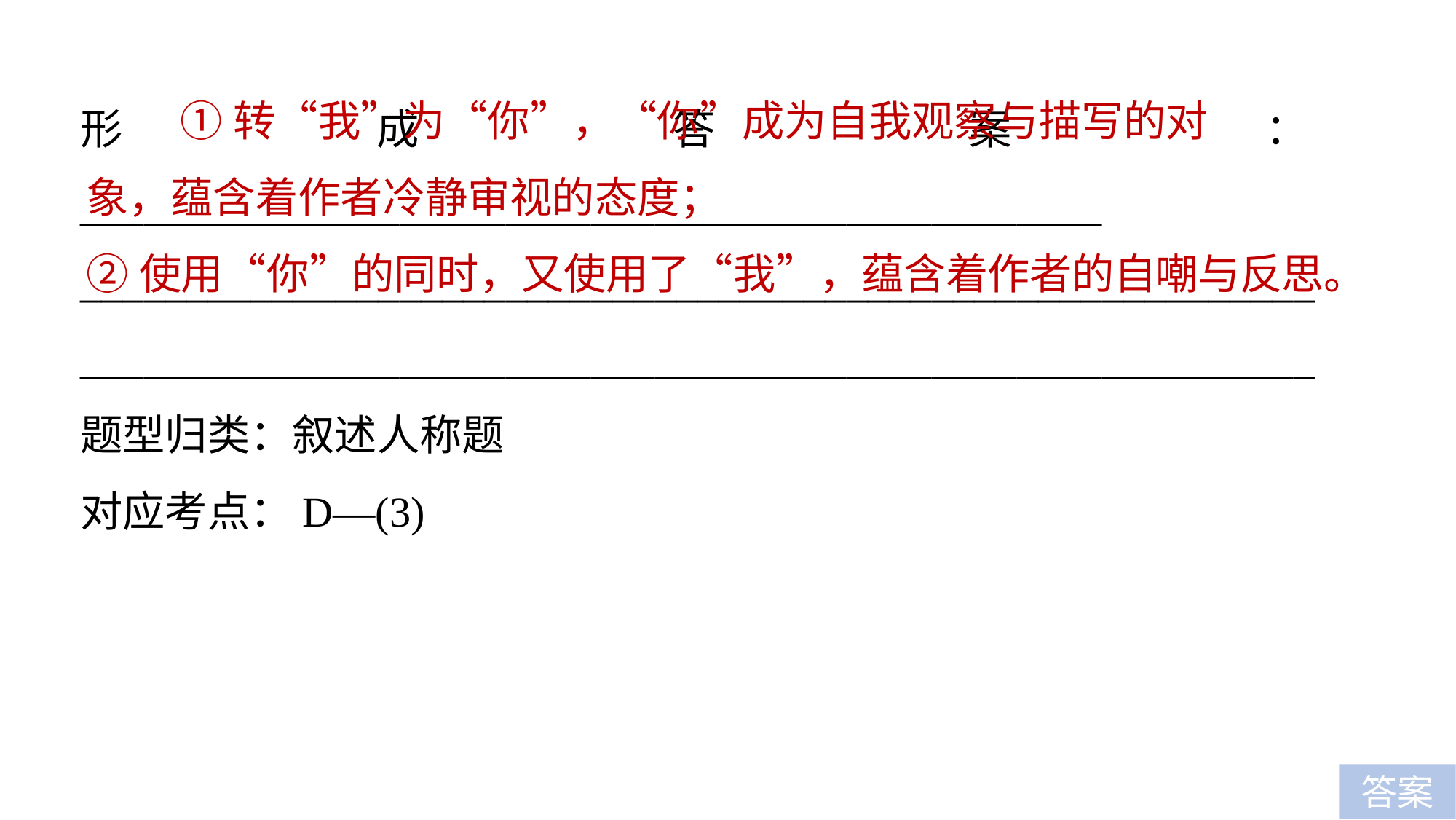

①转“我”为“你”，“你”成为自我观察与描写的对
象，蕴含着作者冷静审视的态度；
②使用“你”的同时，又使用了“我”，蕴含着作者的自嘲与反思。
形成答案：________________________________________________
____________________________________________________________________________________________________________________题型归类：叙述人称题
对应考点：D—(3)
答案